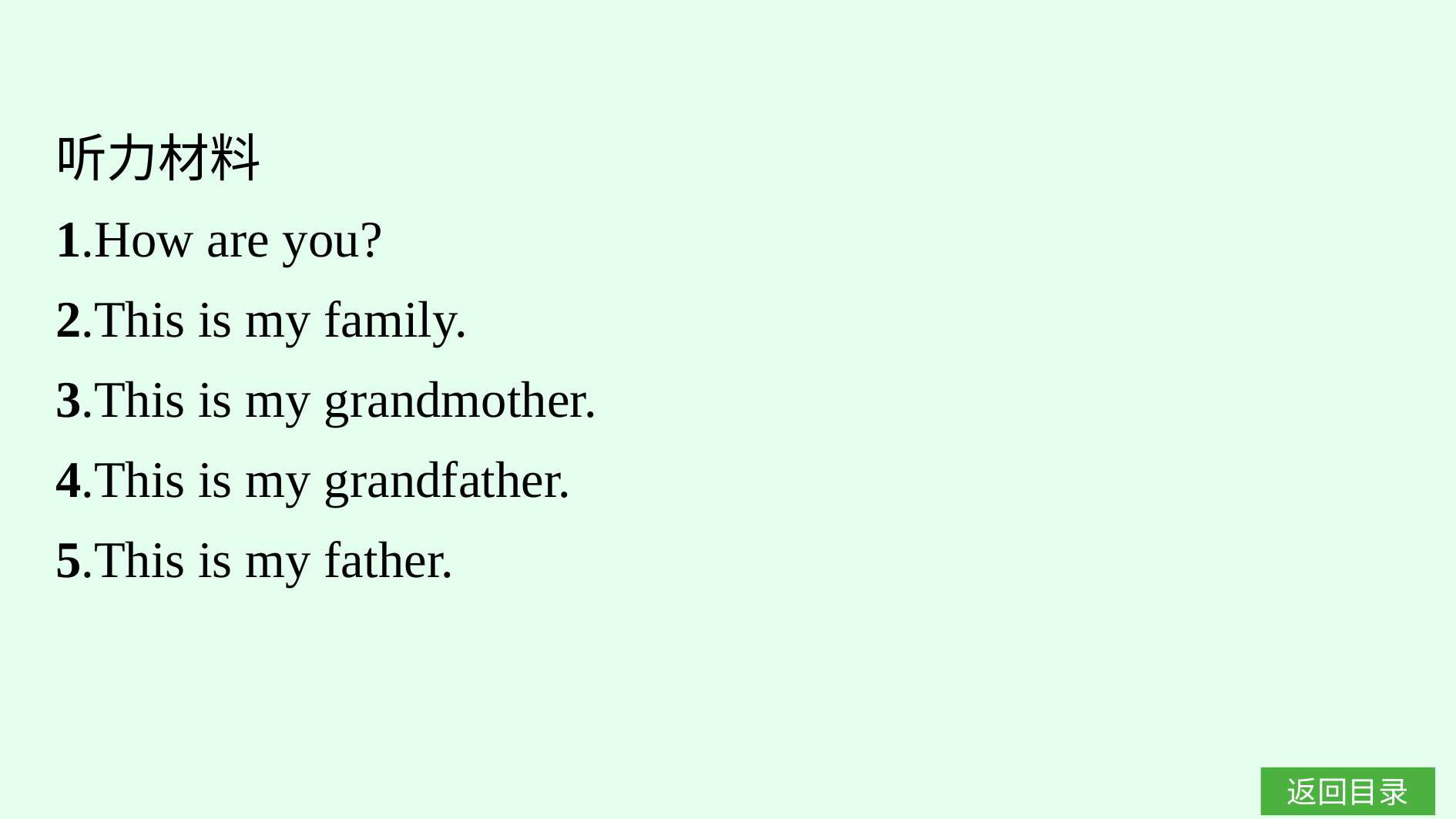

听力材料
1.How are you?
2.This is my family.
3.This is my grandmother.
4.This is my grandfather.
5.This is my father.